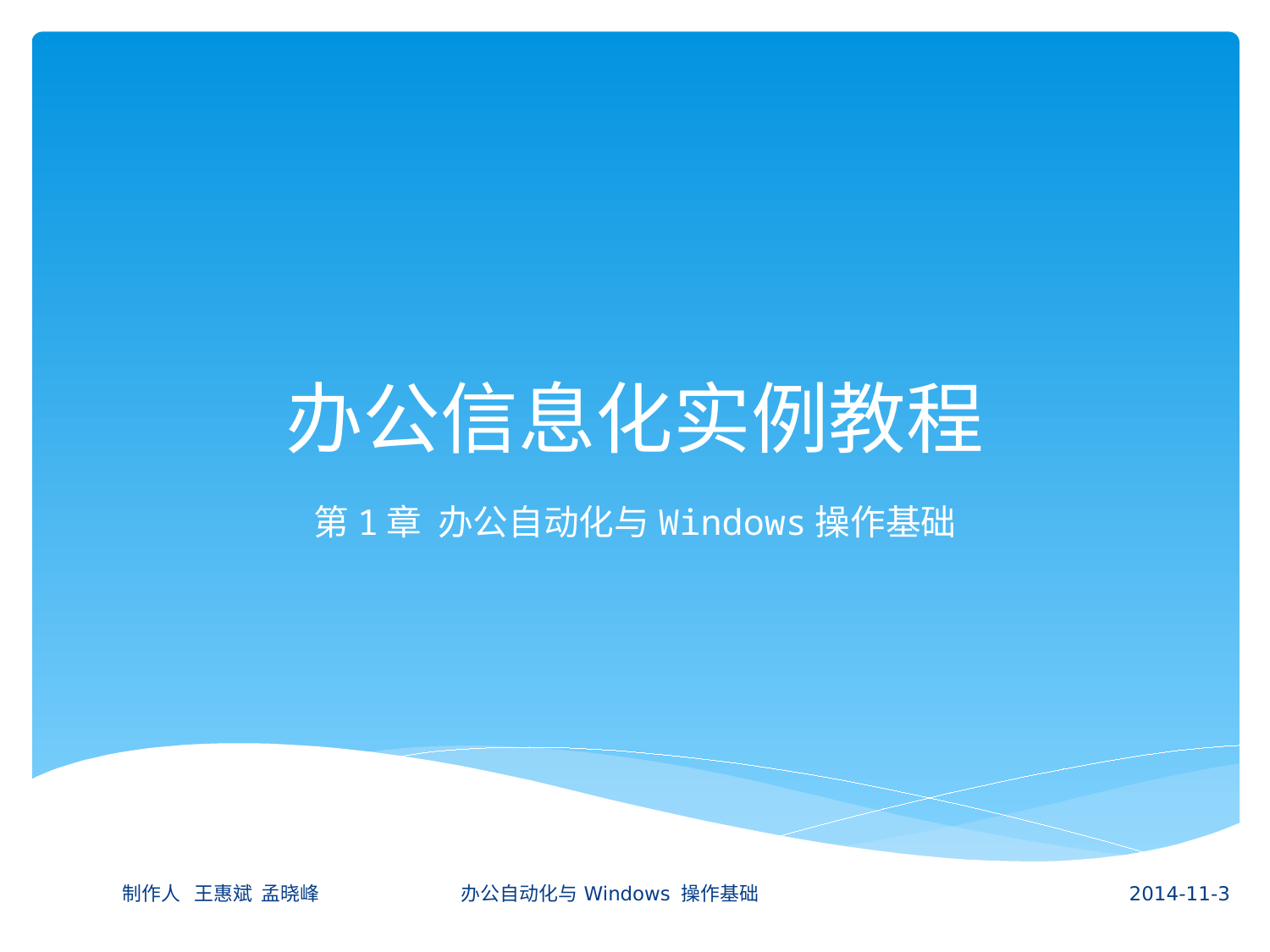

# 办公信息化实例教程
第1章  办公自动化与Windows操作基础

制作人   王惠斌  孟晓峰                                办公自动化与Windows 操作基础
2014-11-3